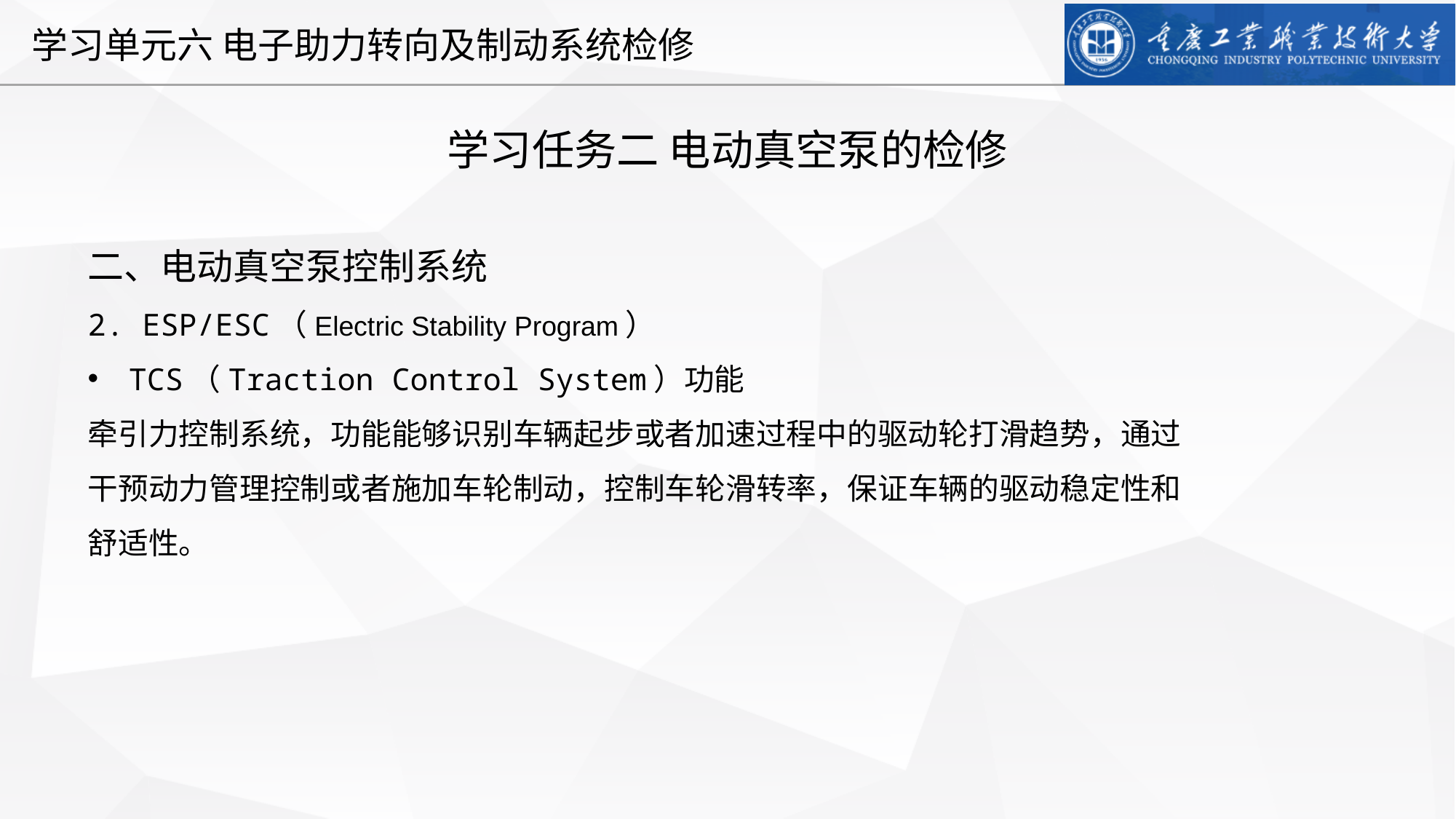

学习任务二 电动真空泵的检修
二、电动真空泵控制系统
2. ESP/ESC（Electric Stability Program）
TCS（Traction Control System）功能
牵引力控制系统，功能能够识别车辆起步或者加速过程中的驱动轮打滑趋势，通过干预动力管理控制或者施加车轮制动，控制车轮滑转率，保证车辆的驱动稳定性和舒适性。